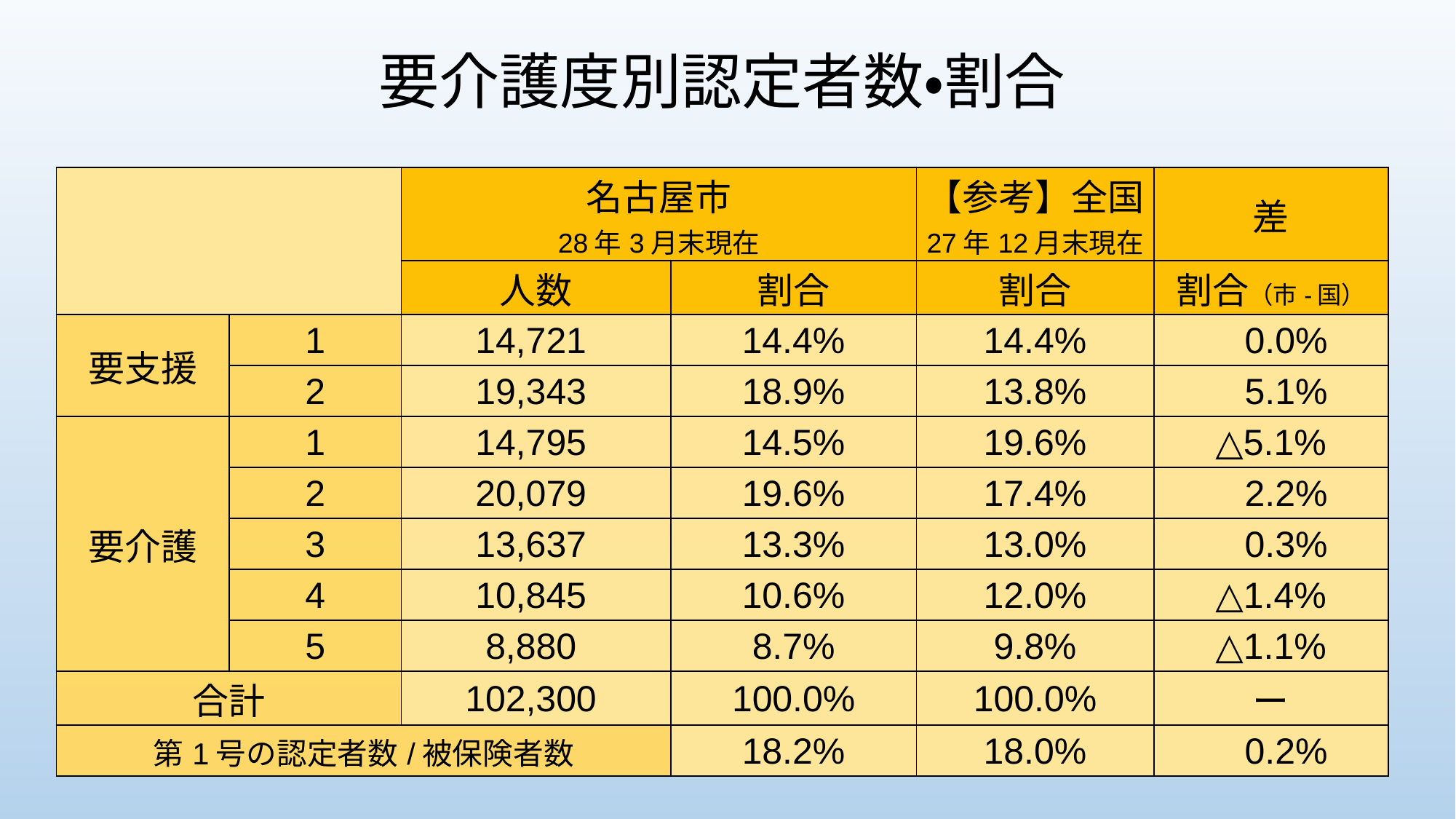

要介護度別認定者数・割合
|  |  | 名古屋市 28年3月末現在 |  | 【参考】全国 27年12月末現在 | 差 |
| --- | --- | --- | --- | --- | --- |
|  |  | 人数 | 割合 | 割合 | 割合（市-国） |
| 要支援 | 1 | 14,721 | 14.4% | 14.4% | 0.0% |
|  | 2 | 19,343 | 18.9% | 13.8% | 5.1% |
| 要介護 | 1 | 14,795 | 14.5% | 19.6% | △5.1% |
|  | 2 | 20,079 | 19.6% | 17.4% | 2.2% |
|  | 3 | 13,637 | 13.3% | 13.0% | 0.3% |
|  | 4 | 10,845 | 10.6% | 12.0% | △1.4% |
|  | 5 | 8,880 | 8.7% | 9.8% | △1.1% |
| 合計 |  | 102,300 | 100.0% | 100.0% | ー |
| 第1号の認定者数/被保険者数 |  |  | 18.2% | 18.0% | 0.2% |